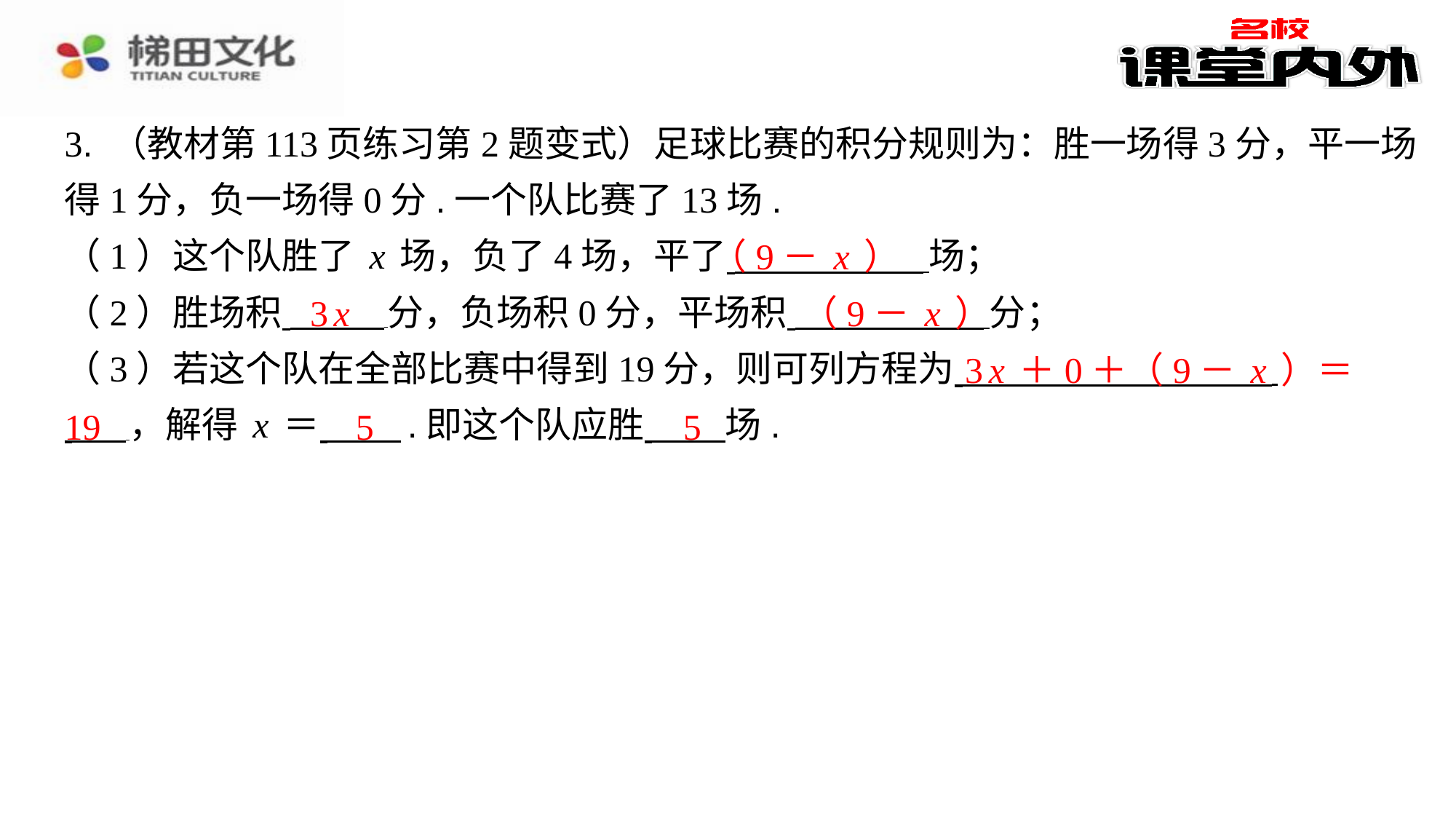

3. （教材第113页练习第2题变式）足球比赛的积分规则为：胜一场得3分，平一场
得1分，负一场得0分.一个队比赛了13场.
（1）这个队胜了x场，负了4场，平了                              场；
（2）胜场积                分，负场积0分，平场积                              分；
（3）若这个队在全部比赛中得到19分，则可列方程为                                                ⁠
          ，解得x＝            .即这个队应胜            场.
​　（9－x）
​　3x
​　（9－x）
​　3x＋0＋（9－x）＝
19
​　5
​　5